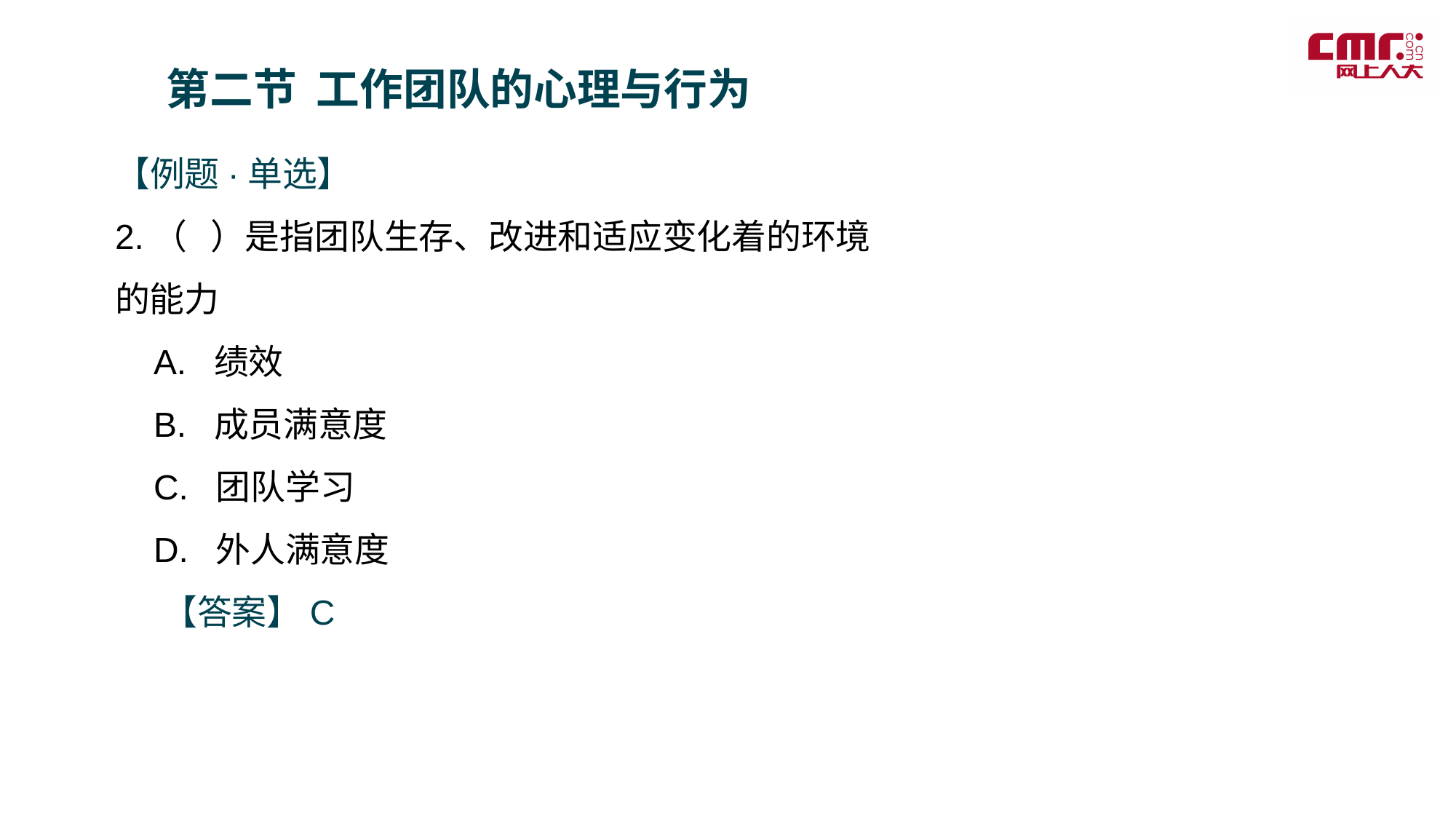

第二节  工作团队的心理与行为
【例题·单选】
2.（   ）是指团队生存、改进和适应变化着的环境的能力
    A.  绩效
    B.  成员满意度
    C.  团队学习
    D.  外人满意度
     【答案】C